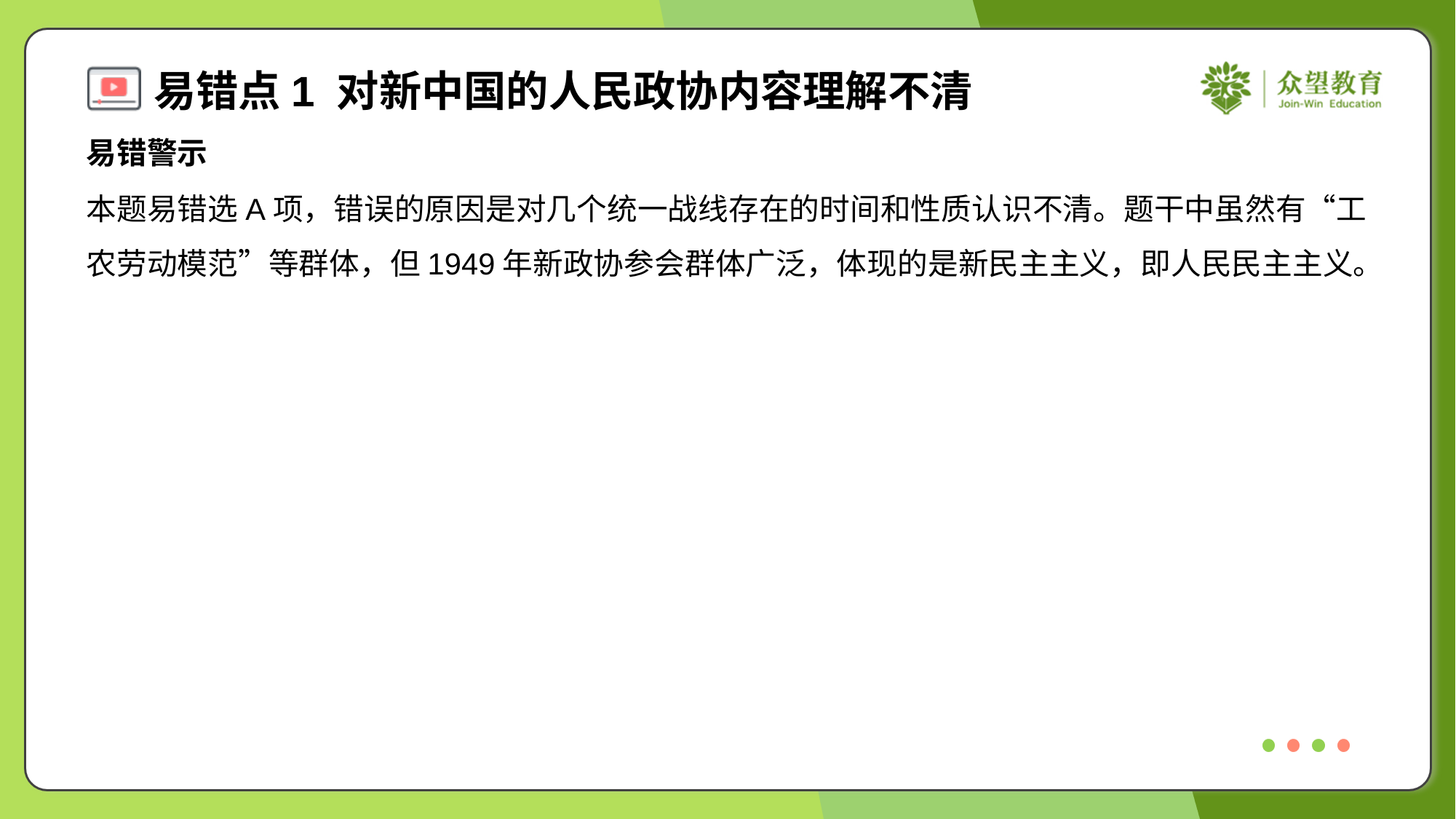

易错警示
本题易错选A项，错误的原因是对几个统一战线存在的时间和性质认识不清。题干中虽然有“工
农劳动模范”等群体，但1949年新政协参会群体广泛，体现的是新民主主义，即人民民主主义。